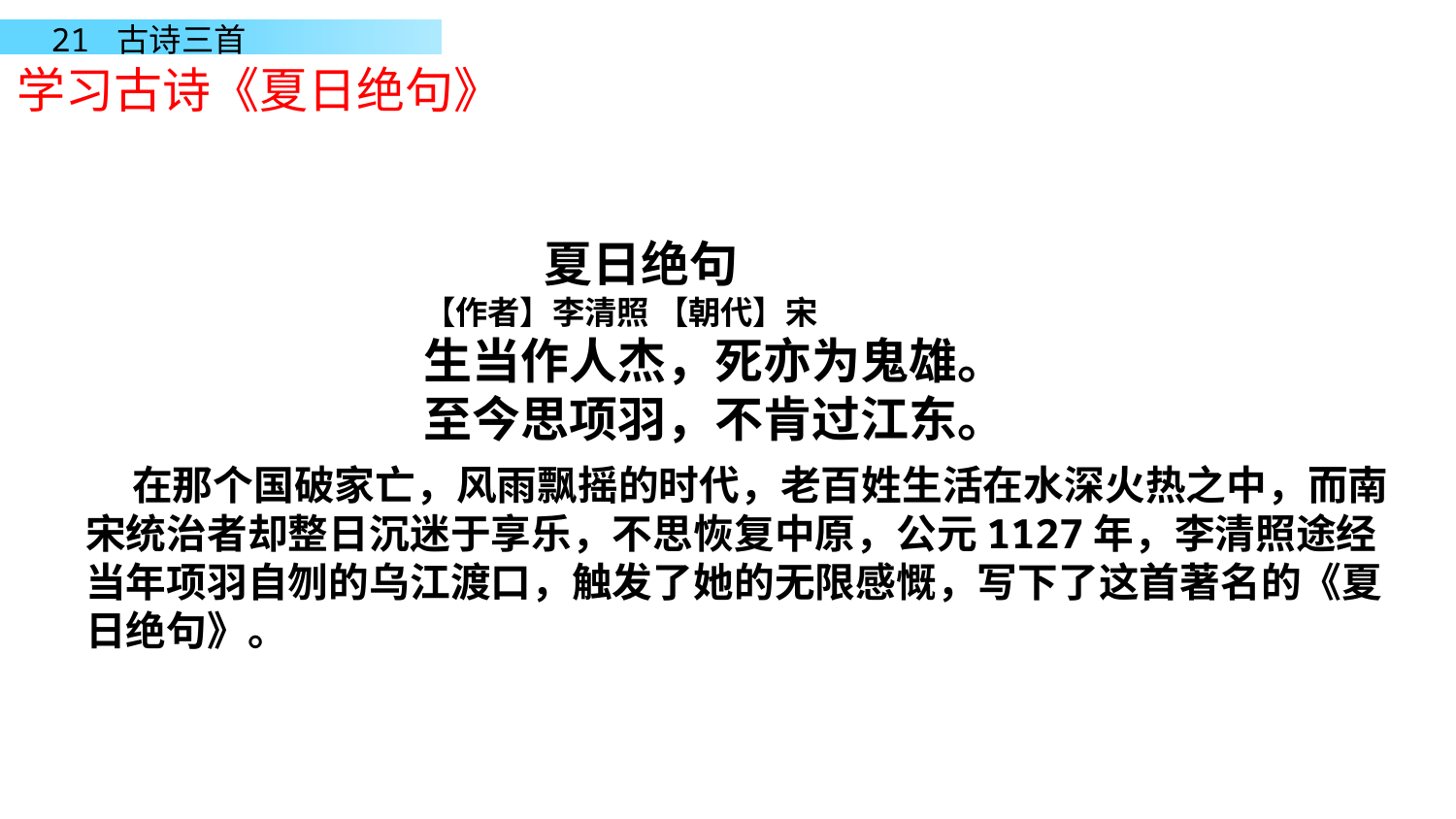

学习古诗《夏日绝句》
          夏日绝句
【作者】李清照 【朝代】宋
生当作人杰，死亦为鬼雄。
至今思项羽，不肯过江东。
    在那个国破家亡，风雨飘摇的时代，老百姓生活在水深火热之中，而南宋统治者却整日沉迷于享乐，不思恢复中原，公元1127年，李清照途经当年项羽自刎的乌江渡口，触发了她的无限感慨，写下了这首著名的《夏日绝句》。